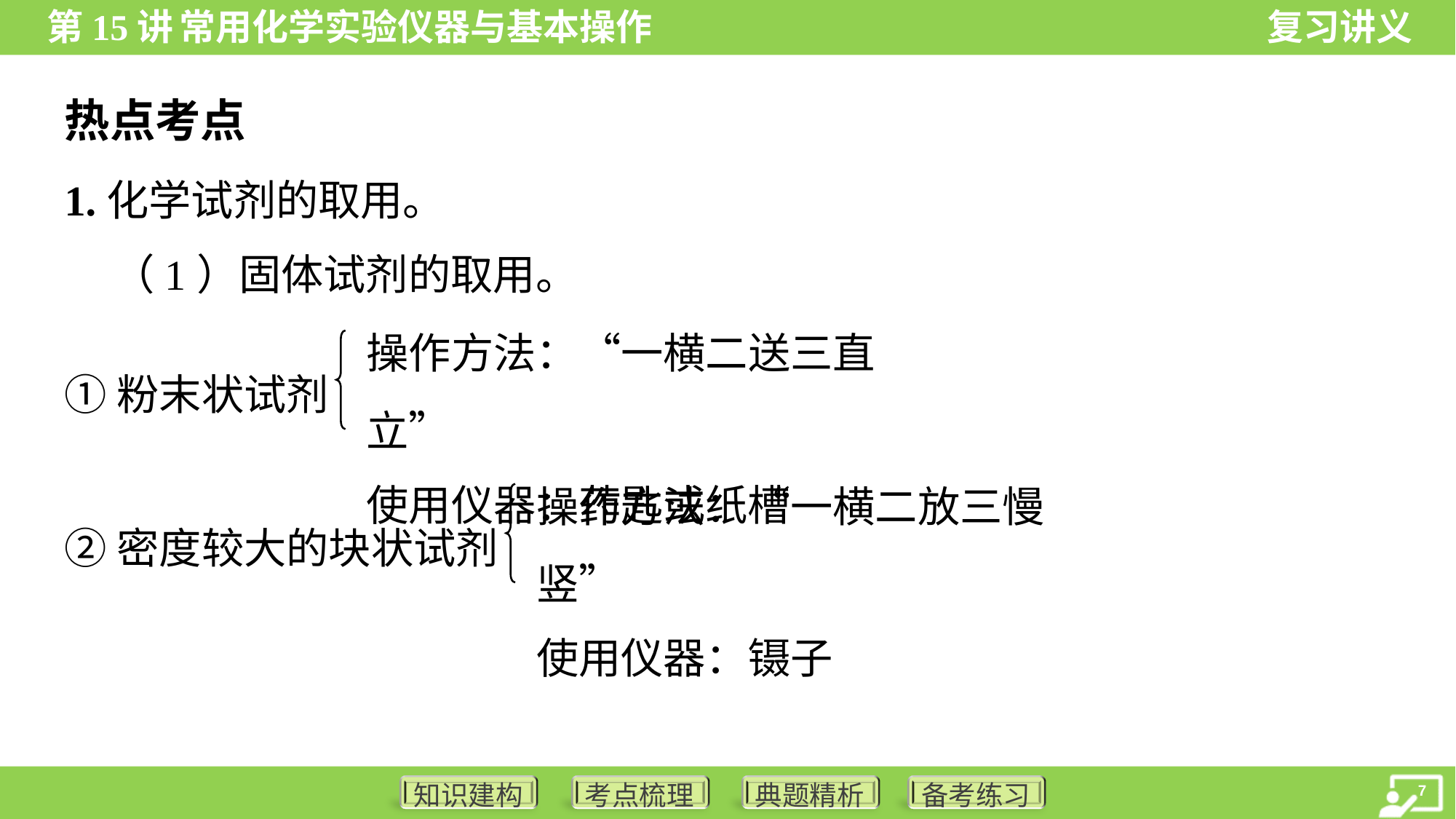

热点考点
1.化学试剂的取用。
    （1）固体试剂的取用。
操作方法：“一横二送三直立”
使用仪器：药匙或纸槽

①粉末状试剂

操作方法：“一横二放三慢竖”
使用仪器：镊子

②密度较大的块状试剂